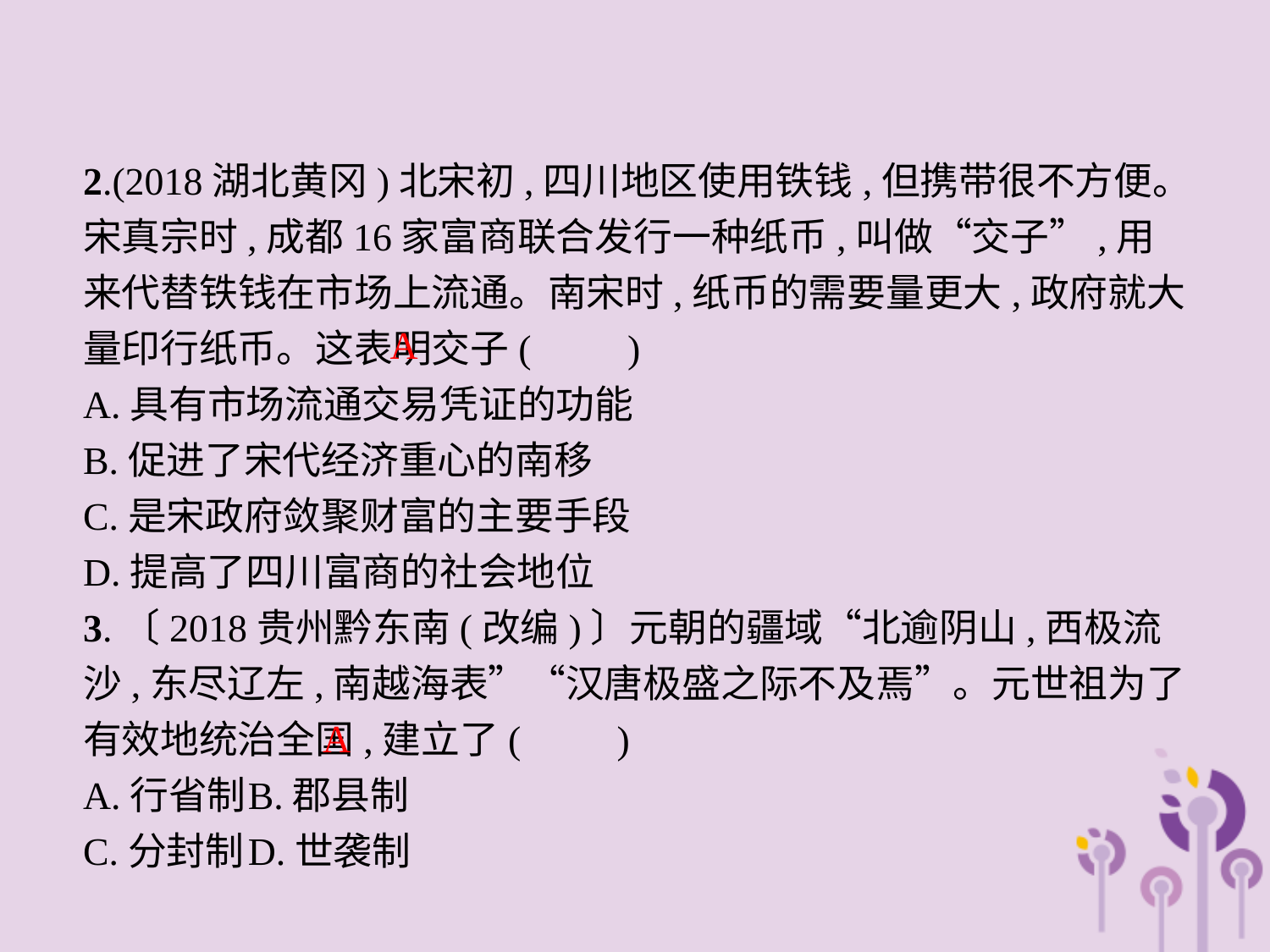

2.(2018湖北黄冈)北宋初,四川地区使用铁钱,但携带很不方便。宋真宗时,成都16家富商联合发行一种纸币,叫做“交子”,用来代替铁钱在市场上流通。南宋时,纸币的需要量更大,政府就大量印行纸币。这表明交子(　　)
A.具有市场流通交易凭证的功能
B.促进了宋代经济重心的南移
C.是宋政府敛聚财富的主要手段
D.提高了四川富商的社会地位
3.〔2018贵州黔东南(改编)〕元朝的疆域“北逾阴山,西极流沙,东尽辽左,南越海表”“汉唐极盛之际不及焉”。元世祖为了有效地统治全国,建立了(　　)
A.行省制	B.郡县制
C.分封制	D.世袭制
A
A